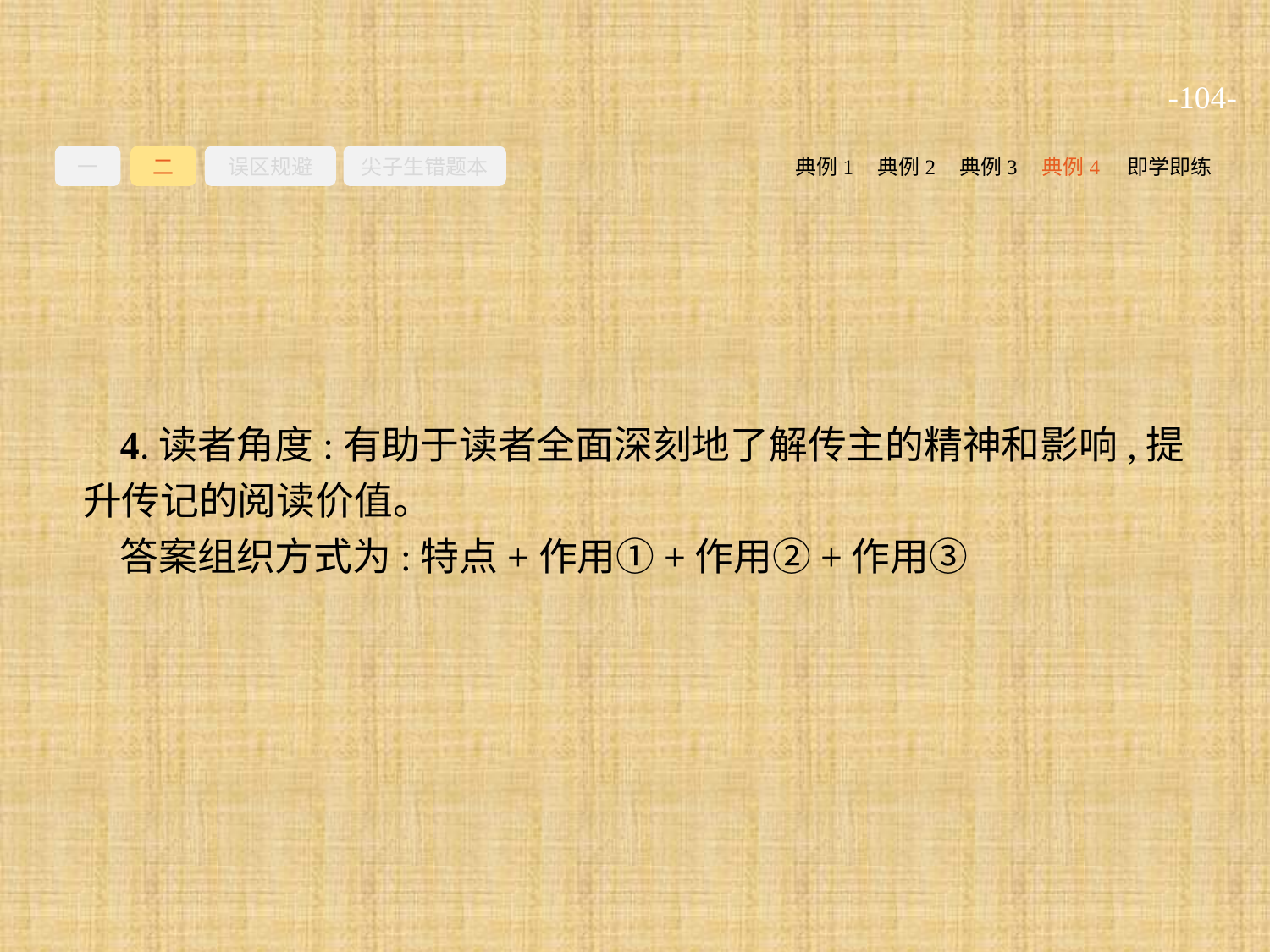

-104-
一
二
误区规避
尖子生错题本
典例2
典例3
典例4
即学即练
典例1
4.读者角度:有助于读者全面深刻地了解传主的精神和影响,提升传记的阅读价值。
答案组织方式为:特点+作用①+作用②+作用③